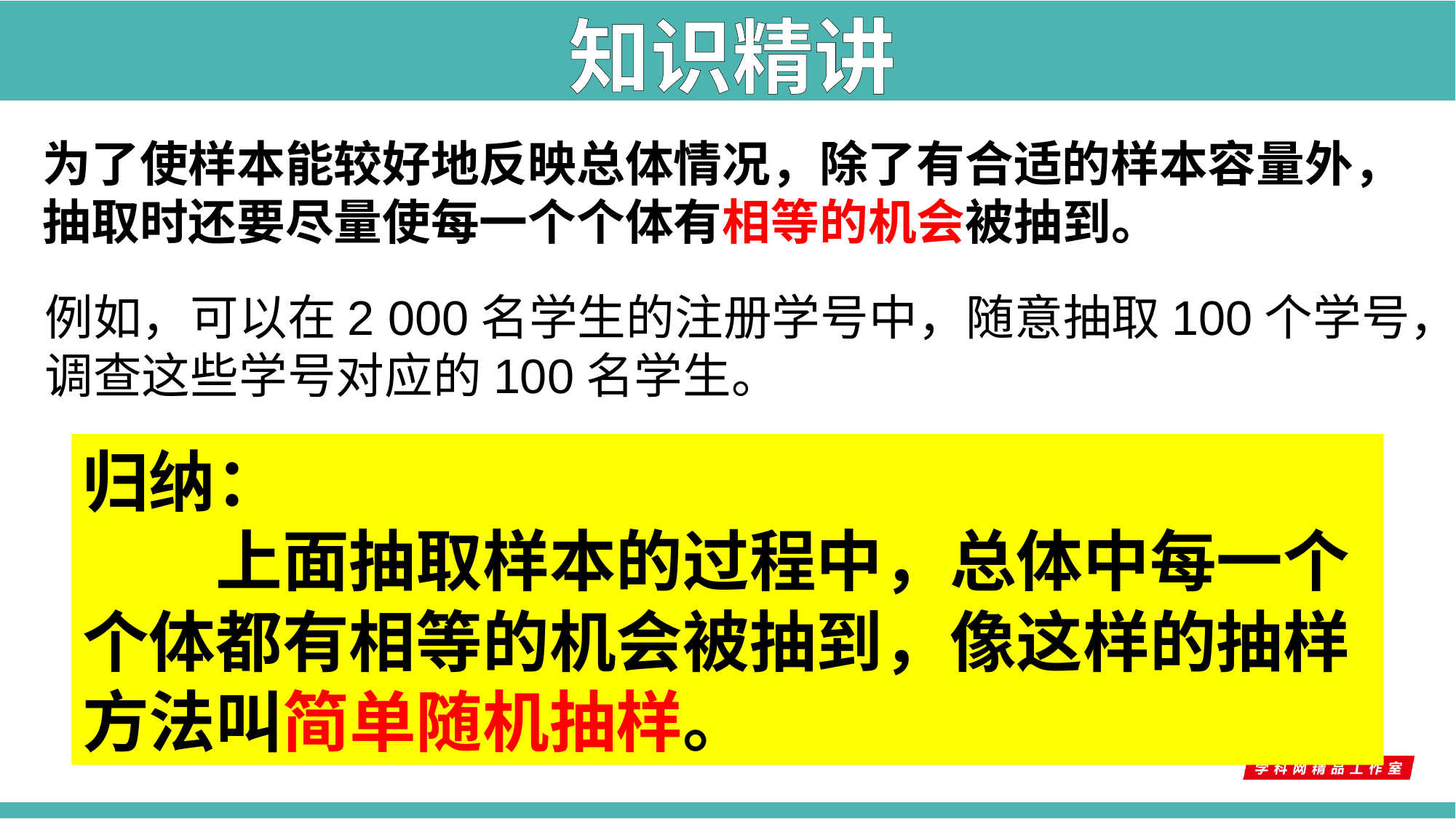

知识精讲
为了使样本能较好地反映总体情况，除了有合适的样本容量外，抽取时还要尽量使每一个个体有相等的机会被抽到。
例如，可以在2 000名学生的注册学号中，随意抽取100个学号，调查这些学号对应的100名学生。
归纳：
　　上面抽取样本的过程中，总体中每一个个体都有相等的机会被抽到，像这样的抽样方法叫简单随机抽样。